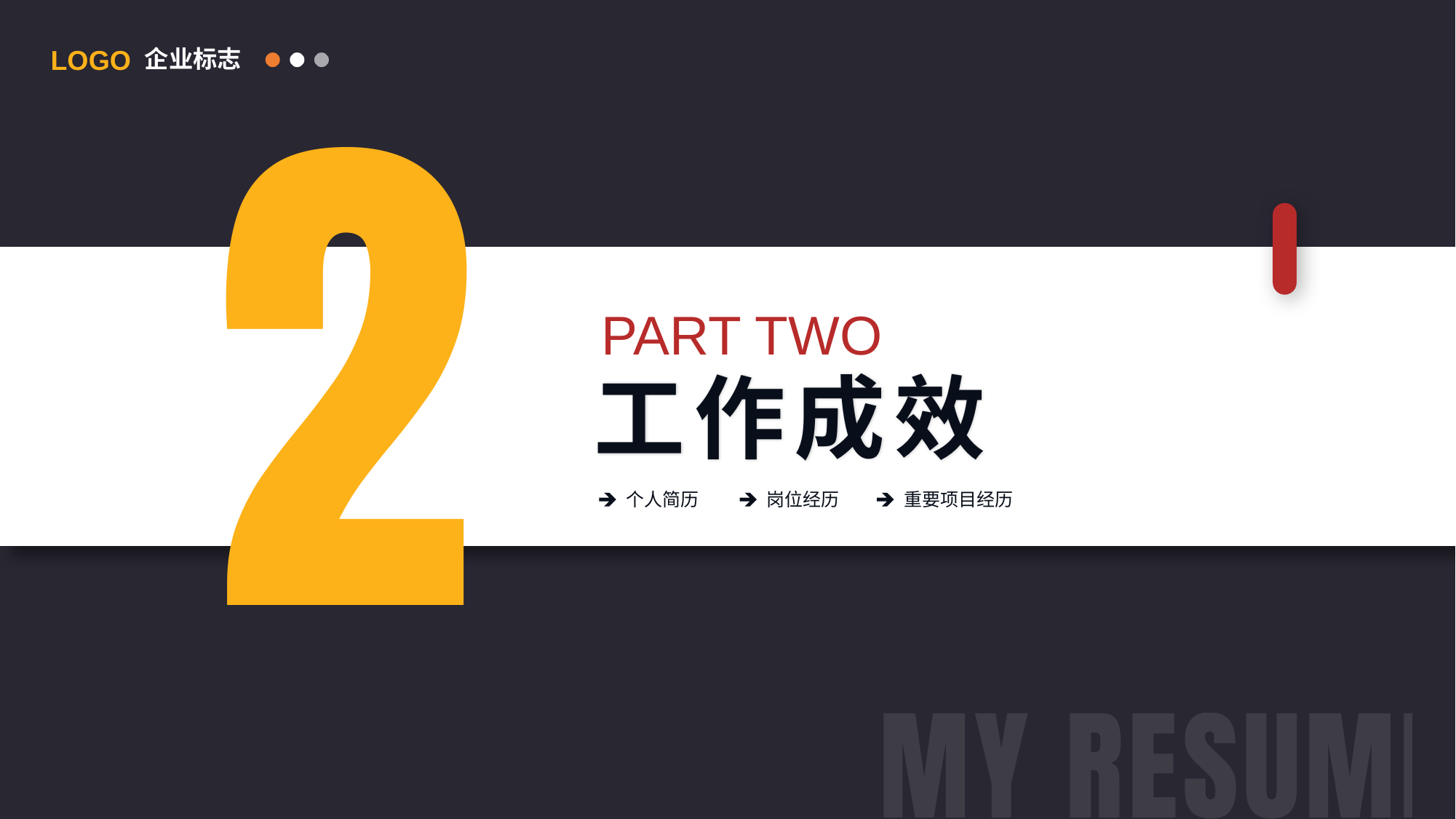

LOGO
企业标志

2

PART TWO
工作成效
个人简历
岗位经历
重要项目经历

MY RESUME